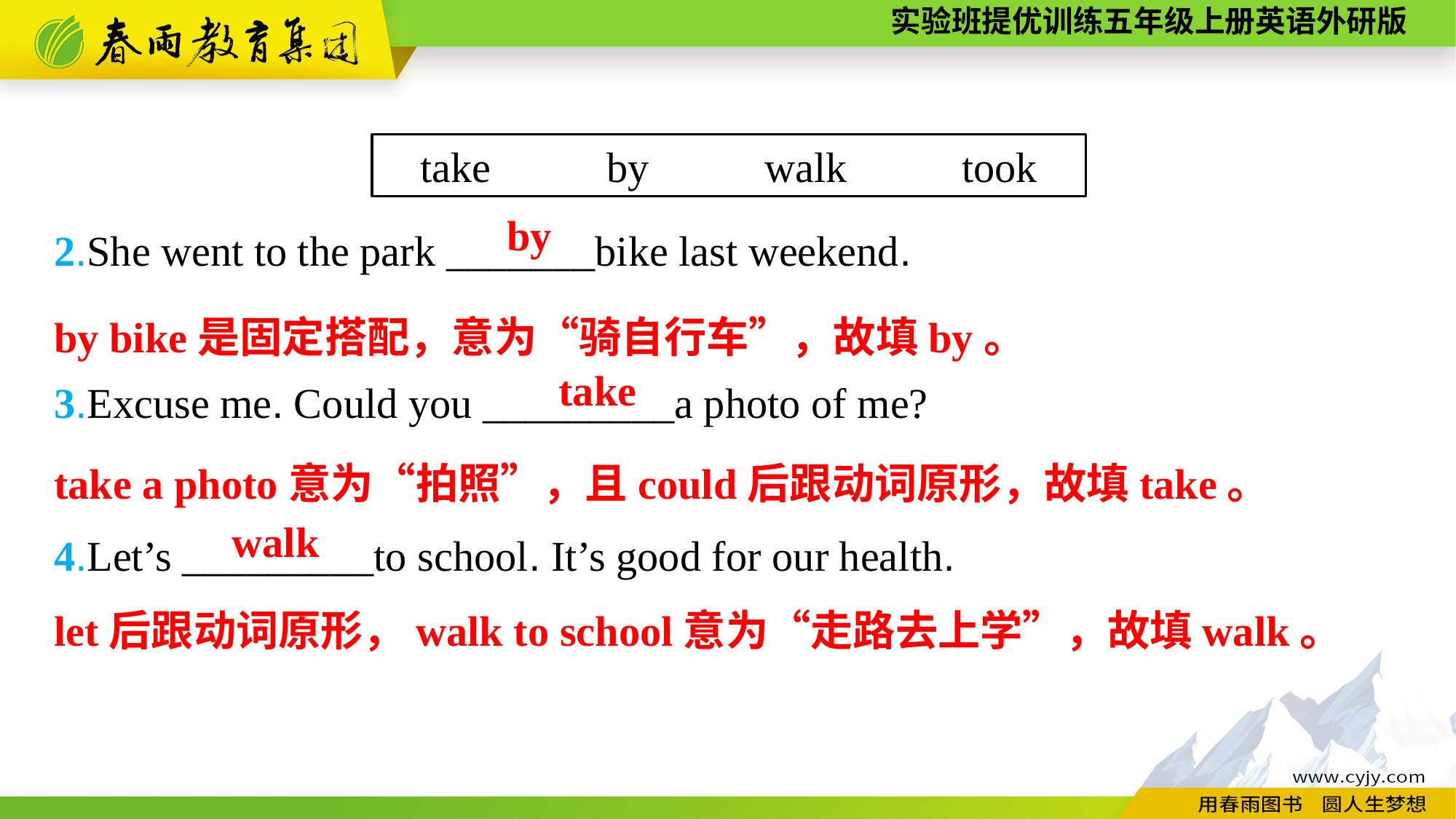

take     　by     　walk    　 took
2.She went to the park _______bike last weekend.

3.Excuse me. Could you _________a photo of me?

4.Let’s _________to school. It’s good for our health.
by
by bike是固定搭配，意为“骑自行车”，故填by。
take
take a photo意为“拍照”，且could后跟动词原形，故填take。
walk
let后跟动词原形，walk to school意为“走路去上学”，故填walk。